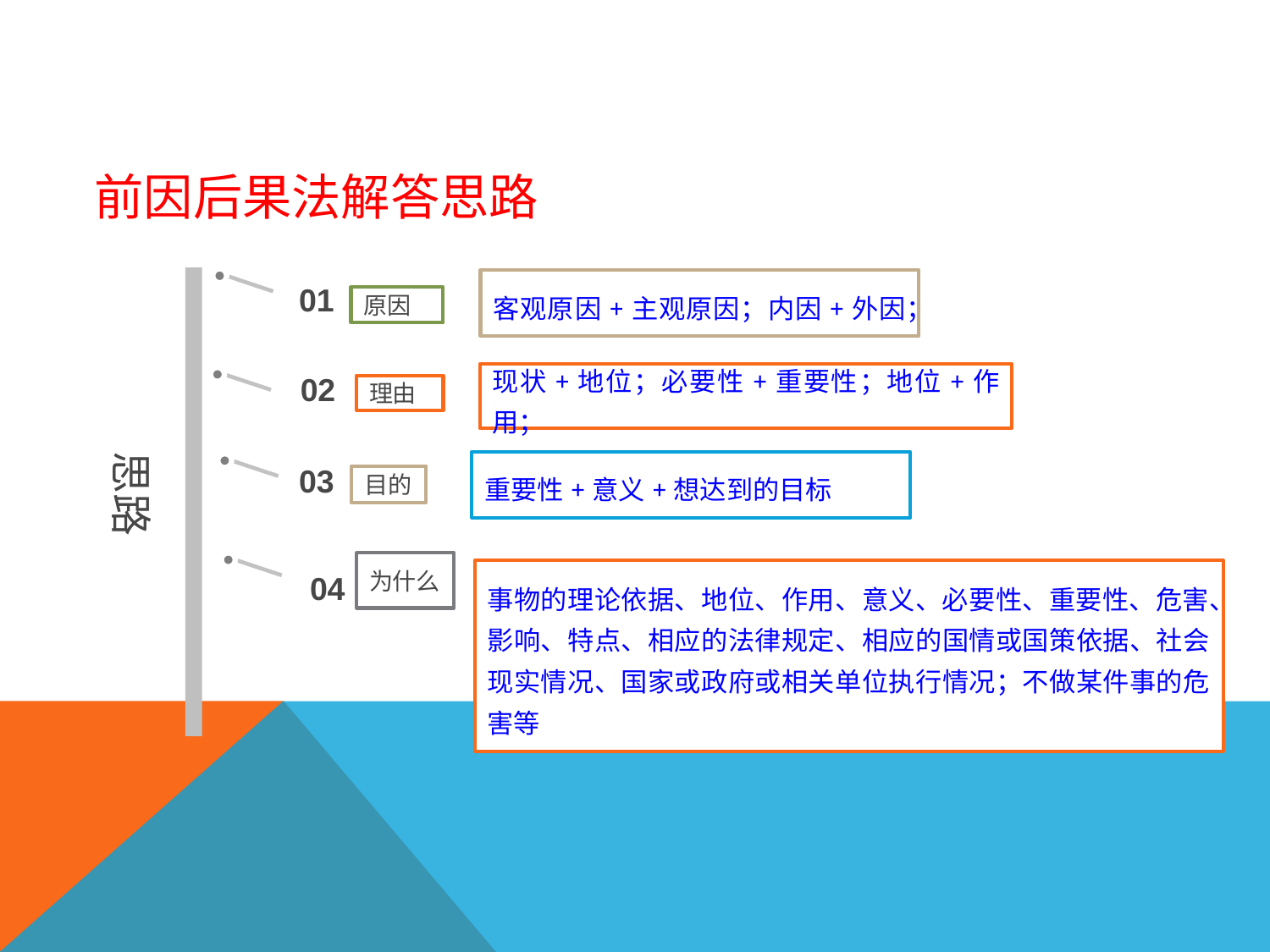

前因后果法解答思路

客观原因+主观原因；内因+外因；
01
原因
思路
02
现状+地位；必要性+重要性；地位+作用；

理由
重要性+意义+想达到的目标

03
目的

为什么
事物的理论依据、地位、作用、意义、必要性、重要性、危害、影响、特点、相应的法律规定、相应的国情或国策依据、社会现实情况、国家或政府或相关单位执行情况；不做某件事的危害等
04